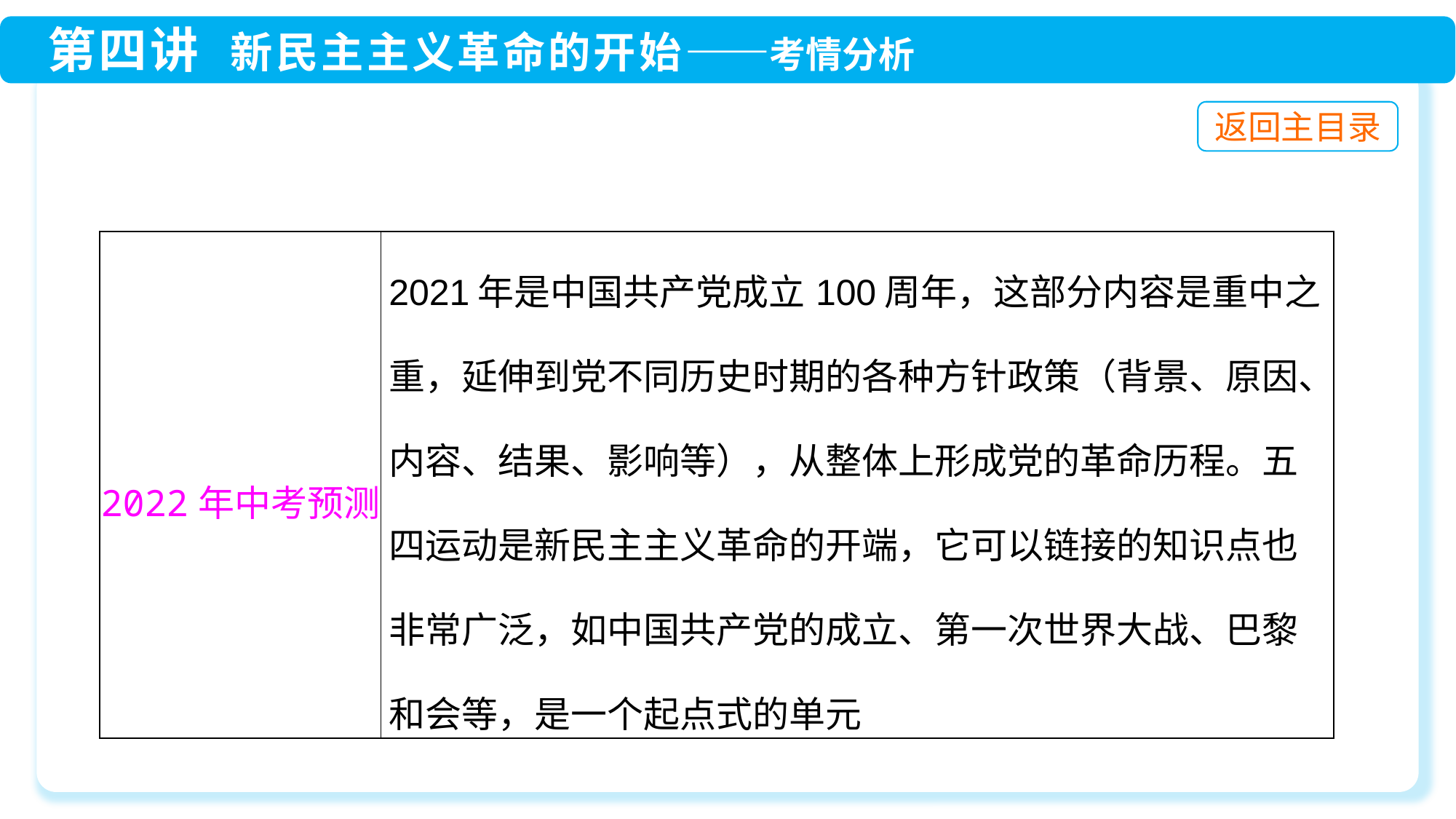

| 2022年中考预测 | 2021年是中国共产党成立100周年，这部分内容是重中之重，延伸到党不同历史时期的各种方针政策（背景、原因、内容、结果、影响等），从整体上形成党的革命历程。五四运动是新民主主义革命的开端，它可以链接的知识点也非常广泛，如中国共产党的成立、第一次世界大战、巴黎和会等，是一个起点式的单元 |
| --- | --- |